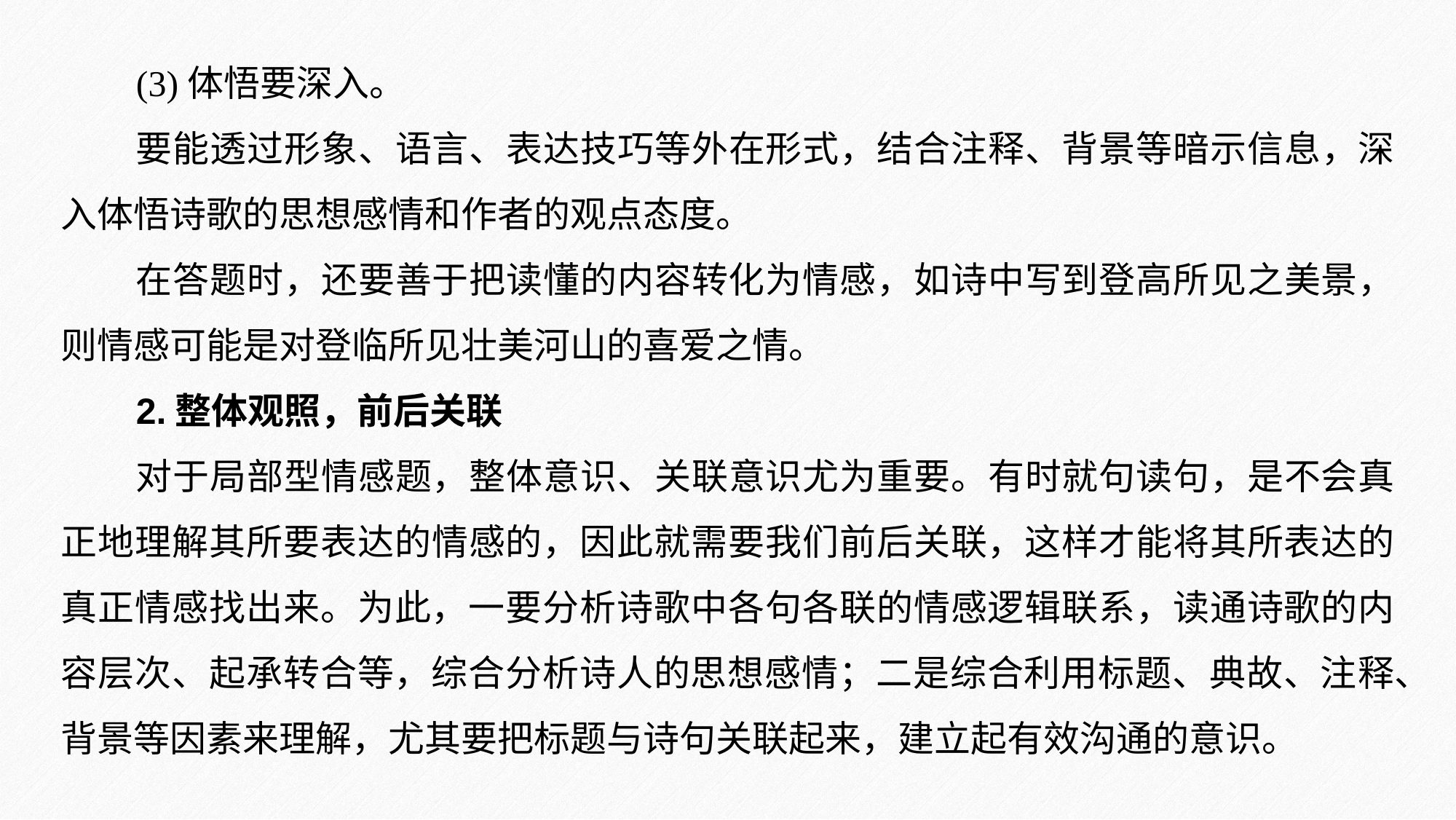

(3)体悟要深入。
要能透过形象、语言、表达技巧等外在形式，结合注释、背景等暗示信息，深入体悟诗歌的思想感情和作者的观点态度。
在答题时，还要善于把读懂的内容转化为情感，如诗中写到登高所见之美景，则情感可能是对登临所见壮美河山的喜爱之情。
2.整体观照，前后关联
对于局部型情感题，整体意识、关联意识尤为重要。有时就句读句，是不会真正地理解其所要表达的情感的，因此就需要我们前后关联，这样才能将其所表达的真正情感找出来。为此，一要分析诗歌中各句各联的情感逻辑联系，读通诗歌的内容层次、起承转合等，综合分析诗人的思想感情；二是综合利用标题、典故、注释、背景等因素来理解，尤其要把标题与诗句关联起来，建立起有效沟通的意识。